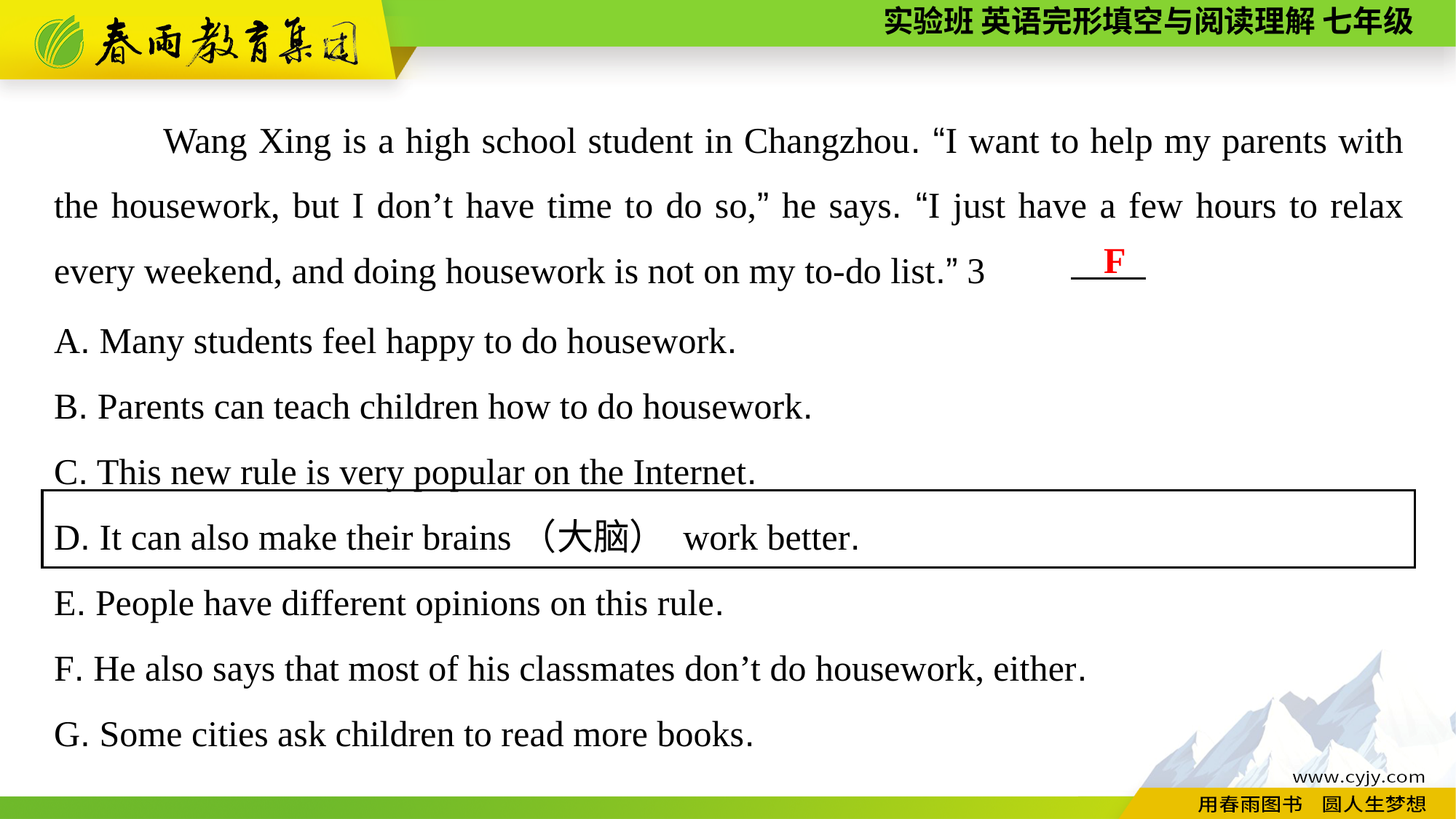

Wang Xing is a high school student in Changzhou. “I want to help my parents with the housework, but I don’t have time to do so,” he says. “I just have a few hours to relax every weekend, and doing housework is not on my to-do list.” 3
F
A. Many students feel happy to do housework.
B. Parents can teach children how to do housework.
C. This new rule is very popular on the Internet.
D. It can also make their brains（大脑） work better.
E. People have different opinions on this rule.
F. He also says that most of his classmates don’t do housework, either.
G. Some cities ask children to read more books.